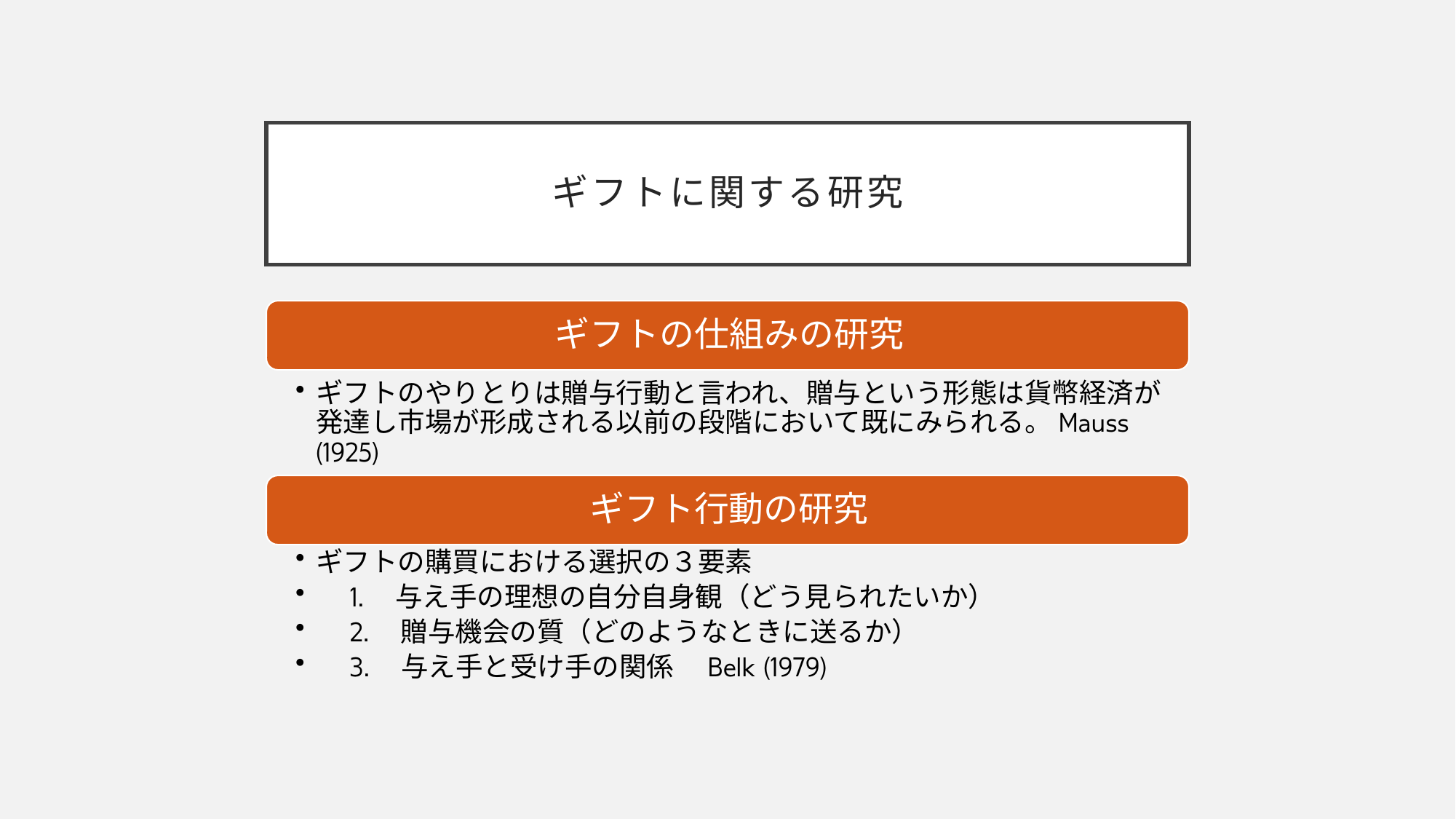

# ギフトに関する研究
ギフトの仕組みの研究
ギフトのやりとりは贈与行動と言われ、贈与という形態は貨幣経済が発達し市場が形成される以前の段階において既にみられる。Mauss (1925)
ギフト行動の研究
ギフトの購買における選択の３要素
　1.   与え手の理想の自分自身観（どう見られたいか）
　2.   贈与機会の質（どのようなときに送るか）
　3.   与え手と受け手の関係　Belk (1979)